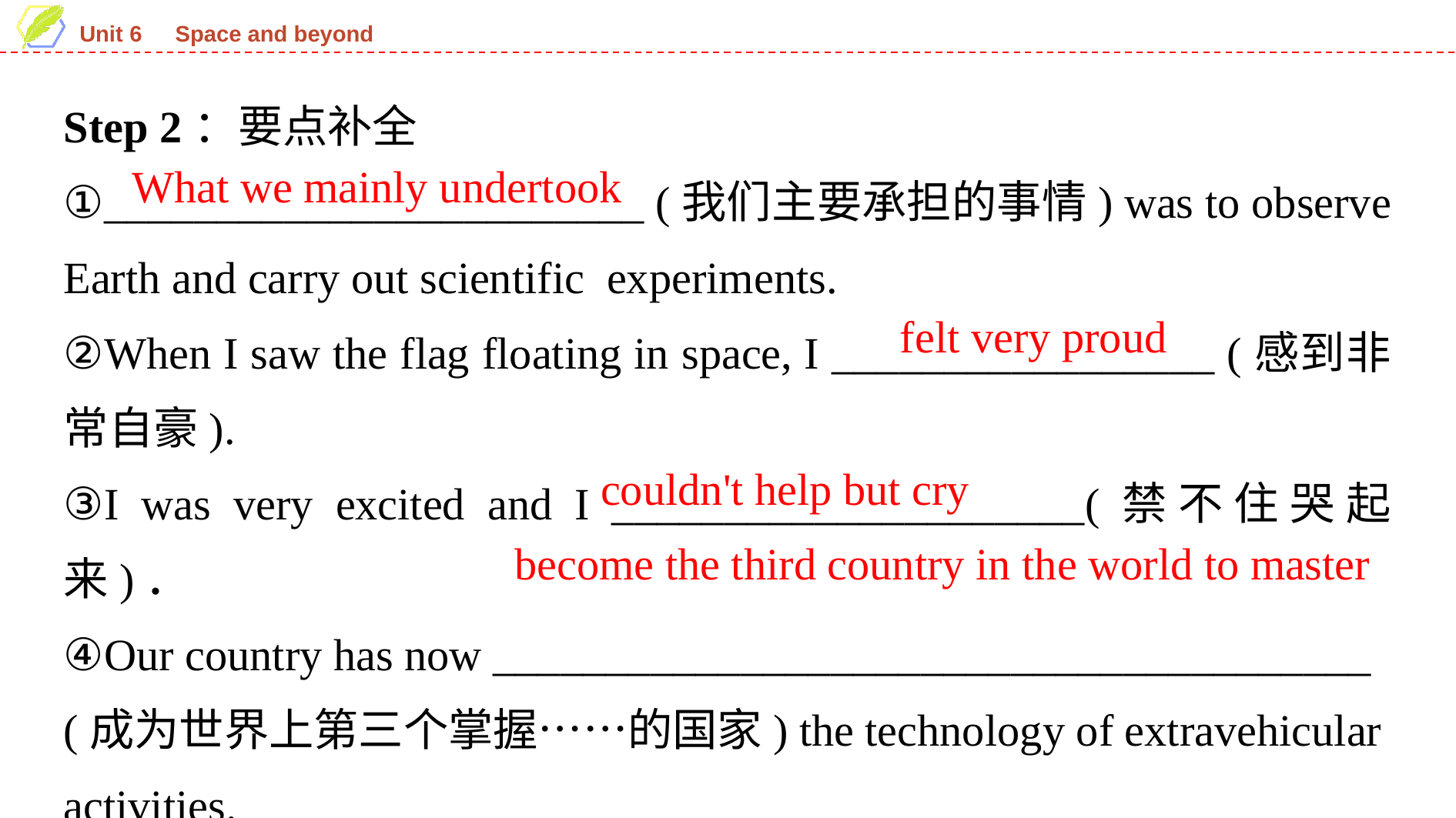

Step 2：要点补全
①________________________ (我们主要承担的事情) was to observe Earth and carry out scientific  experiments.
②When I saw the flag floating in space, I _________________ (感到非常自豪).
③I was very excited and I _____________________(禁不住哭起来)．
④Our country has now _______________________________________ (成为世界上第三个掌握……的国家) the technology of extravehicular activities.
What we mainly undertook
felt very proud
couldn't help but cry
become the third country in the world to master